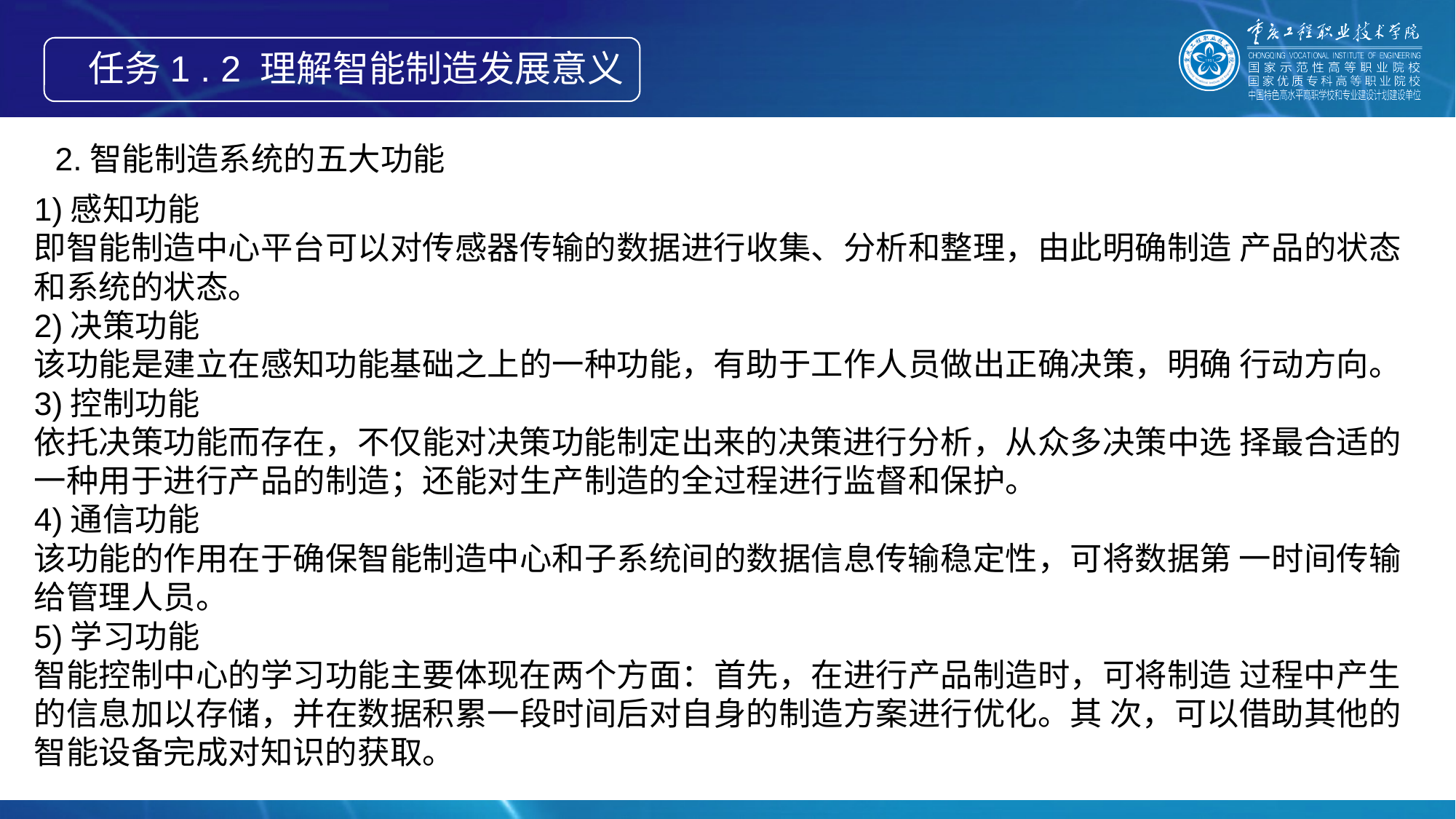

任务1 . 2 理解智能制造发展意义
2.智能制造系统的五大功能
1)感知功能
即智能制造中心平台可以对传感器传输的数据进行收集、分析和整理，由此明确制造 产品的状态和系统的状态。
2)决策功能
该功能是建立在感知功能基础之上的一种功能，有助于工作人员做出正确决策，明确 行动方向。
3)控制功能
依托决策功能而存在，不仅能对决策功能制定出来的决策进行分析，从众多决策中选 择最合适的一种用于进行产品的制造；还能对生产制造的全过程进行监督和保护。
4)通信功能
该功能的作用在于确保智能制造中心和子系统间的数据信息传输稳定性，可将数据第 一时间传输给管理人员。
5)学习功能
智能控制中心的学习功能主要体现在两个方面：首先，在进行产品制造时，可将制造 过程中产生的信息加以存储，并在数据积累一段时间后对自身的制造方案进行优化。其 次，可以借助其他的智能设备完成对知识的获取。